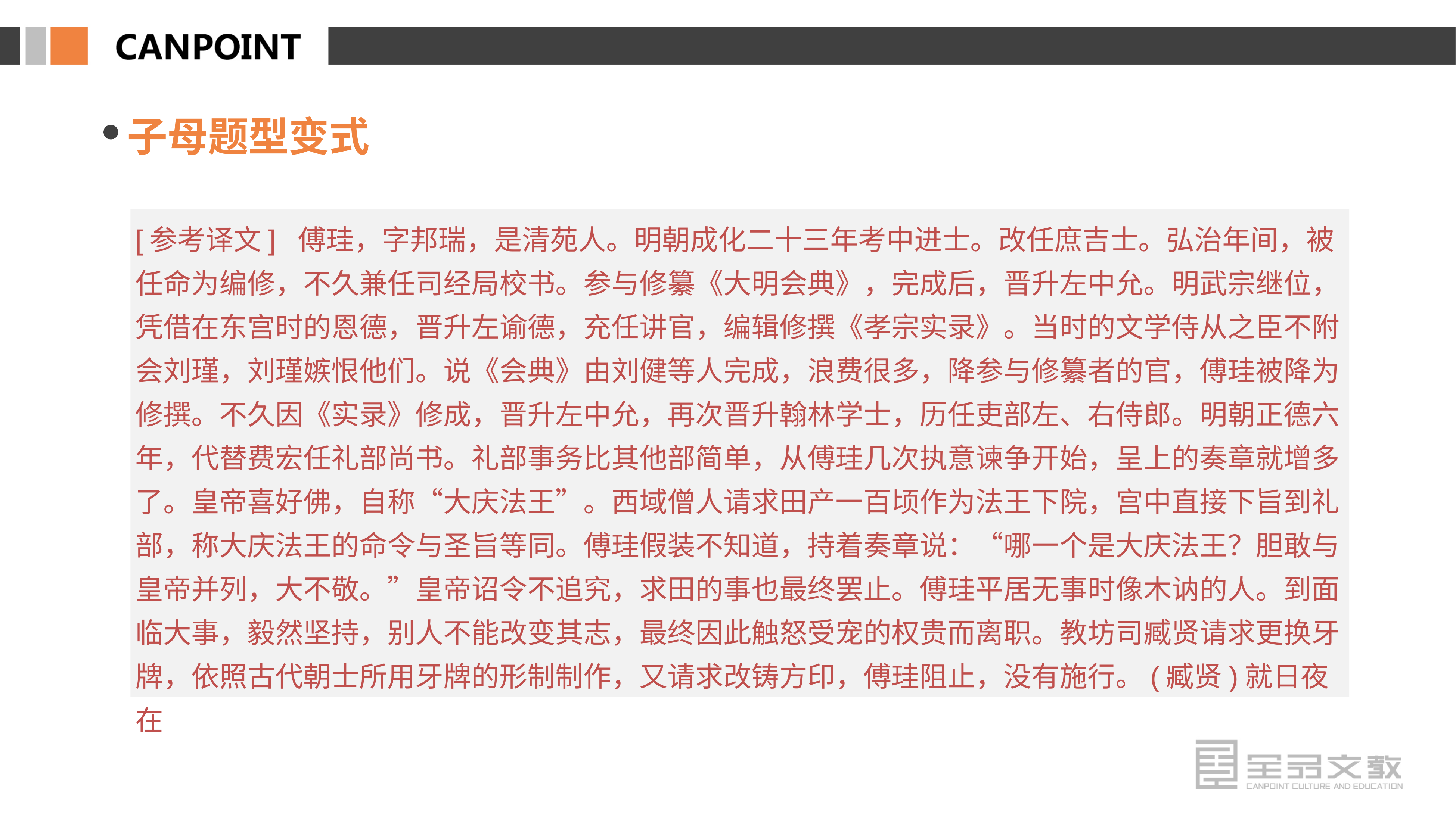

子母题型变式

[参考译文]  傅珪，字邦瑞，是清苑人。明朝成化二十三年考中进士。改任庶吉士。弘治年间，被任命为编修，不久兼任司经局校书。参与修纂《大明会典》，完成后，晋升左中允。明武宗继位，凭借在东宫时的恩德，晋升左谕德，充任讲官，编辑修撰《孝宗实录》。当时的文学侍从之臣不附会刘瑾，刘瑾嫉恨他们。说《会典》由刘健等人完成，浪费很多，降参与修纂者的官，傅珪被降为修撰。不久因《实录》修成，晋升左中允，再次晋升翰林学士，历任吏部左、右侍郎。明朝正德六年，代替费宏任礼部尚书。礼部事务比其他部简单，从傅珪几次执意谏争开始，呈上的奏章就增多了。皇帝喜好佛，自称“大庆法王”。西域僧人请求田产一百顷作为法王下院，宫中直接下旨到礼部，称大庆法王的命令与圣旨等同。傅珪假装不知道，持着奏章说：“哪一个是大庆法王？胆敢与皇帝并列，大不敬。”皇帝诏令不追究，求田的事也最终罢止。傅珪平居无事时像木讷的人。到面临大事，毅然坚持，别人不能改变其志，最终因此触怒受宠的权贵而离职。教坊司臧贤请求更换牙牌，依照古代朝士所用牙牌的形制制作，又请求改铸方印，傅珪阻止，没有施行。(臧贤)就日夜在